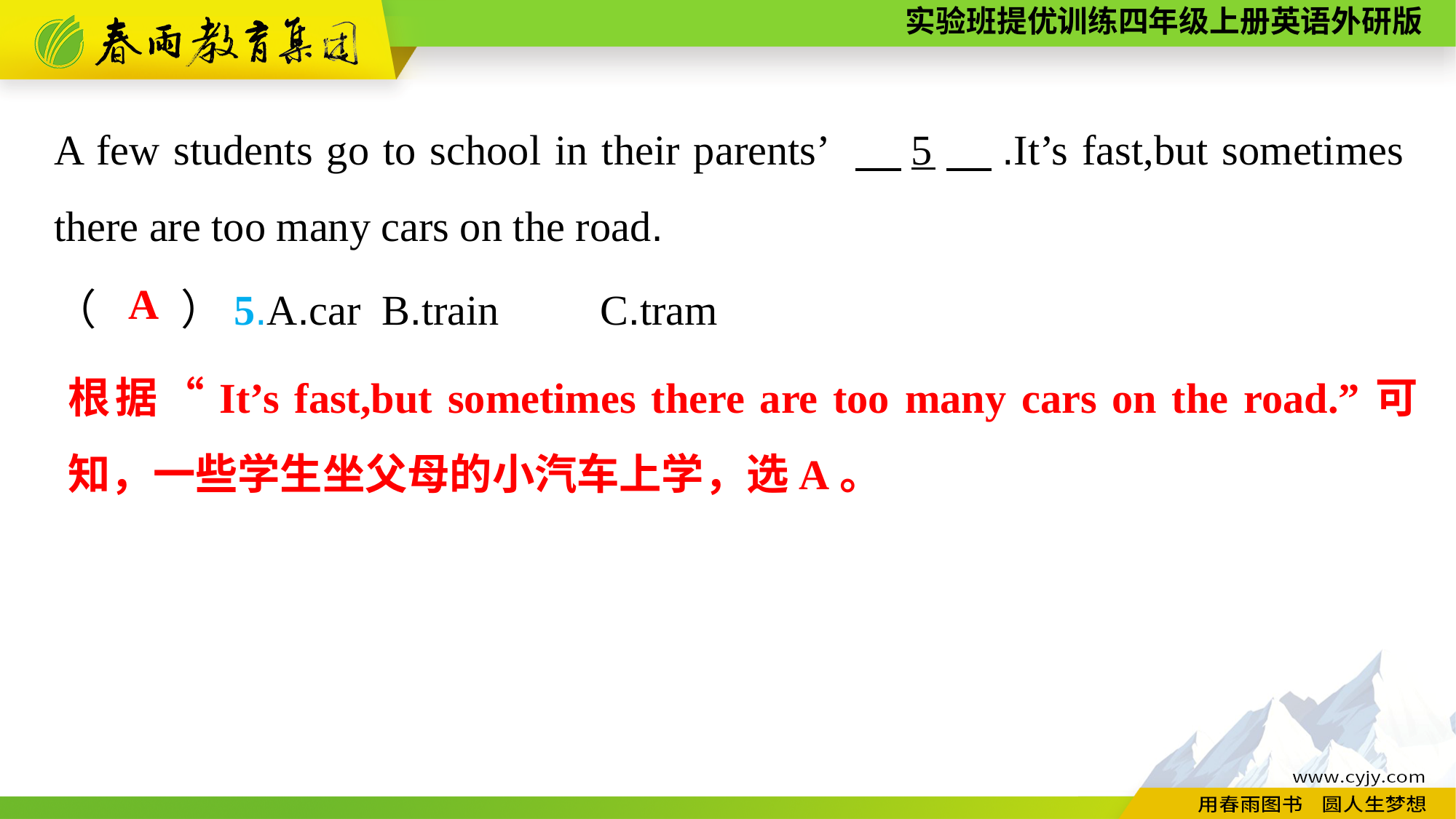

A few students go to school in their parents’ 　5　.It’s fast,but sometimes there are too many cars on the road.
（　　）5.A.car	B.train	C.tram
A
根据“It’s fast,but sometimes there are too many cars on the road.”可知，一些学生坐父母的小汽车上学，选A。